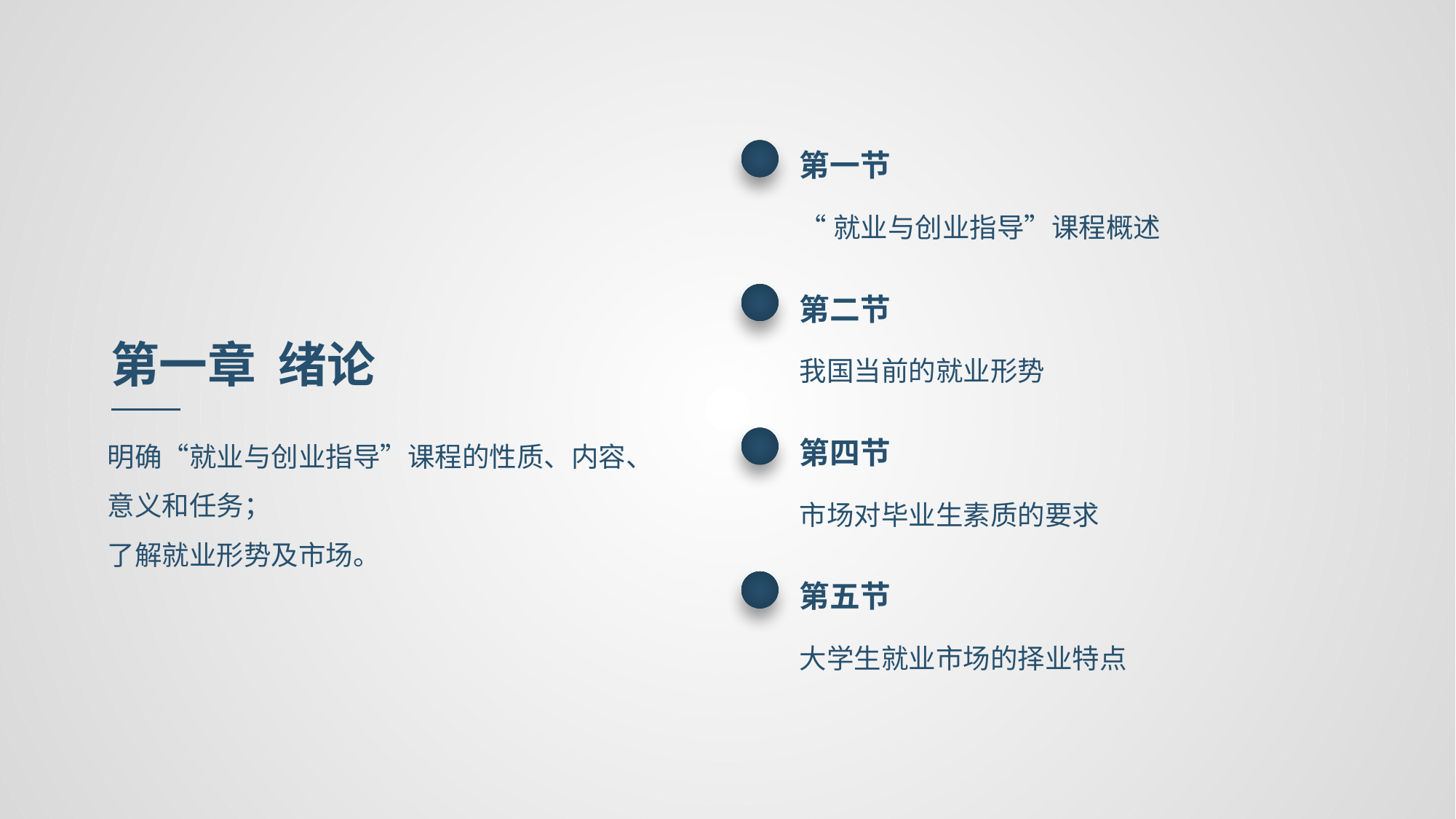

第一节
“就业与创业指导”课程概述

第二节
我国当前的就业形势
第一章  绪论
明确“就业与创业指导”课程的性质、内容、意义和任务；
了解就业形势及市场。

第四节
市场对毕业生素质的要求

第五节
大学生就业市场的择业特点